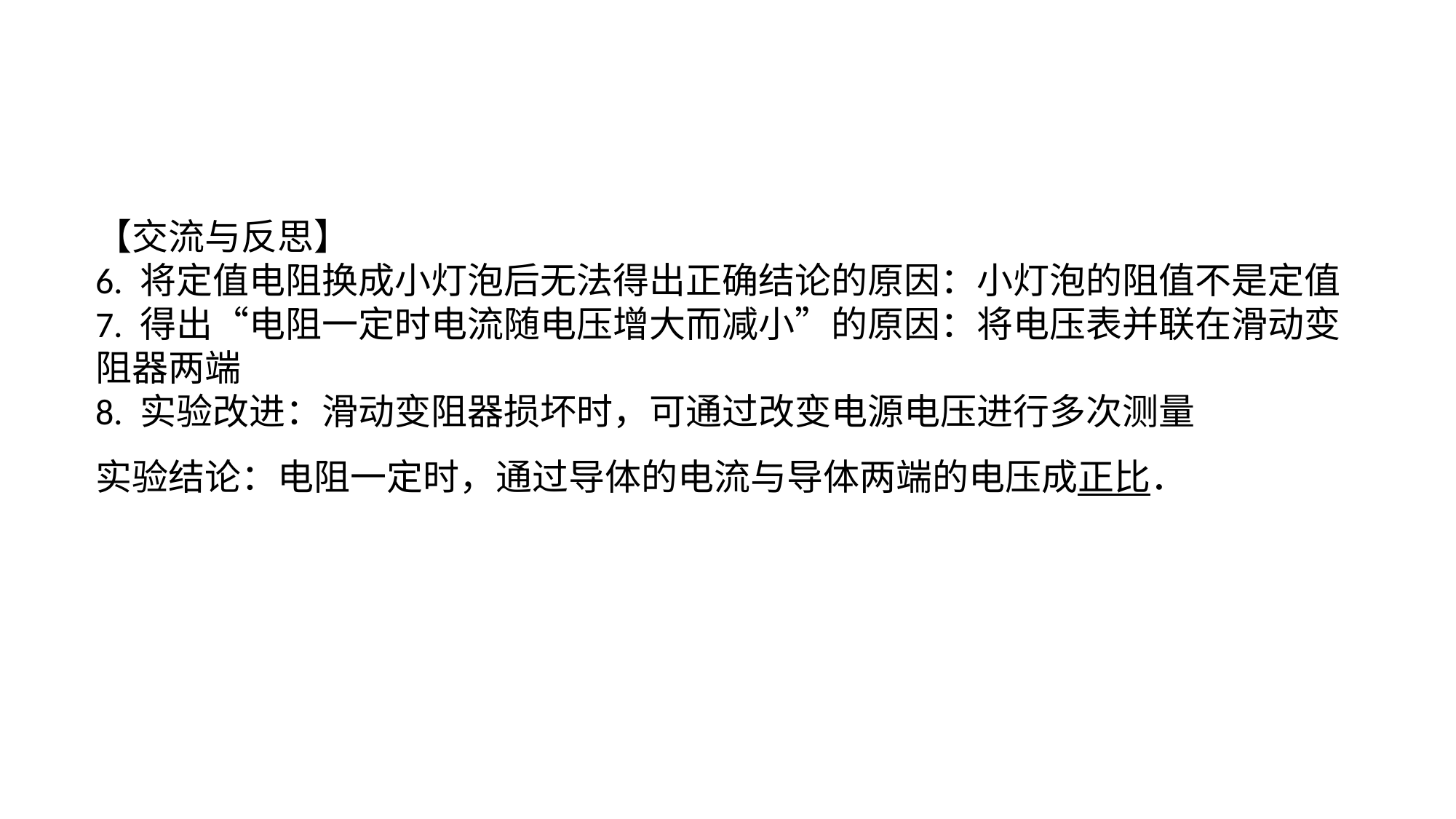

【交流与反思】6. 将定值电阻换成小灯泡后无法得出正确结论的原因：小灯泡的阻值不是定值7. 得出“电阻一定时电流随电压增大而减小”的原因：将电压表并联在滑动变阻器两端8. 实验改进：滑动变阻器损坏时，可通过改变电源电压进行多次测量实验结论：电阻一定时，通过导体的电流与导体两端的电压成正比．